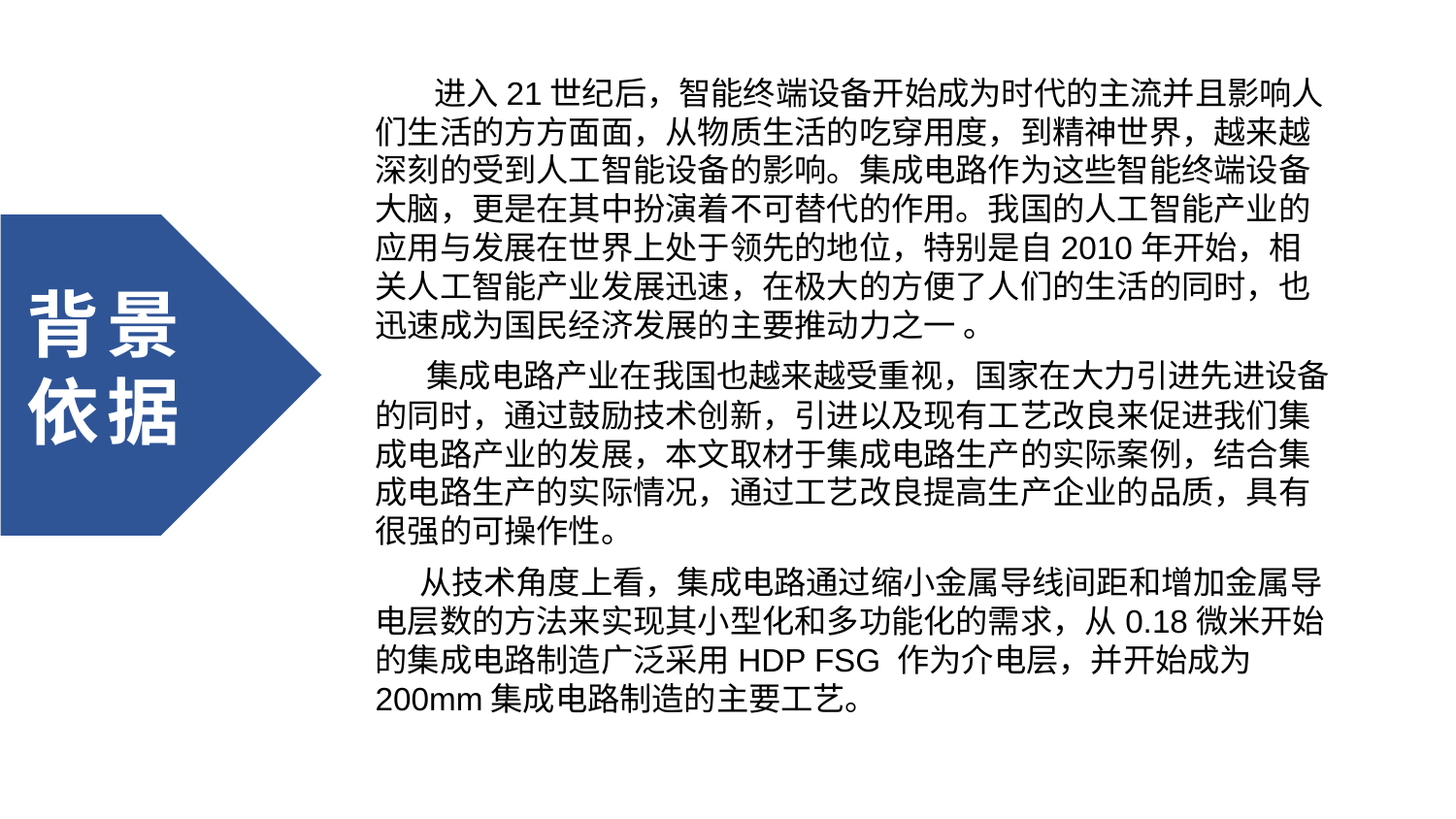

进入21世纪后，智能终端设备开始成为时代的主流并且影响人们生活的方方面面，从物质生活的吃穿用度，到精神世界，越来越深刻的受到人工智能设备的影响。集成电路作为这些智能终端设备大脑，更是在其中扮演着不可替代的作用。我国的人工智能产业的应用与发展在世界上处于领先的地位，特别是自2010年开始，相关人工智能产业发展迅速，在极大的方便了人们的生活的同时，也迅速成为国民经济发展的主要推动力之一 。
      集成电路产业在我国也越来越受重视，国家在大力引进先进设备的同时，通过鼓励技术创新，引进以及现有工艺改良来促进我们集成电路产业的发展，本文取材于集成电路生产的实际案例，结合集成电路生产的实际情况，通过工艺改良提高生产企业的品质，具有很强的可操作性。
     从技术角度上看，集成电路通过缩小金属导线间距和增加金属导电层数的方法来实现其小型化和多功能化的需求，从0.18微米开始的集成电路制造广泛采用HDP FSG 作为介电层，并开始成为200mm集成电路制造的主要工艺。

背 景依 据